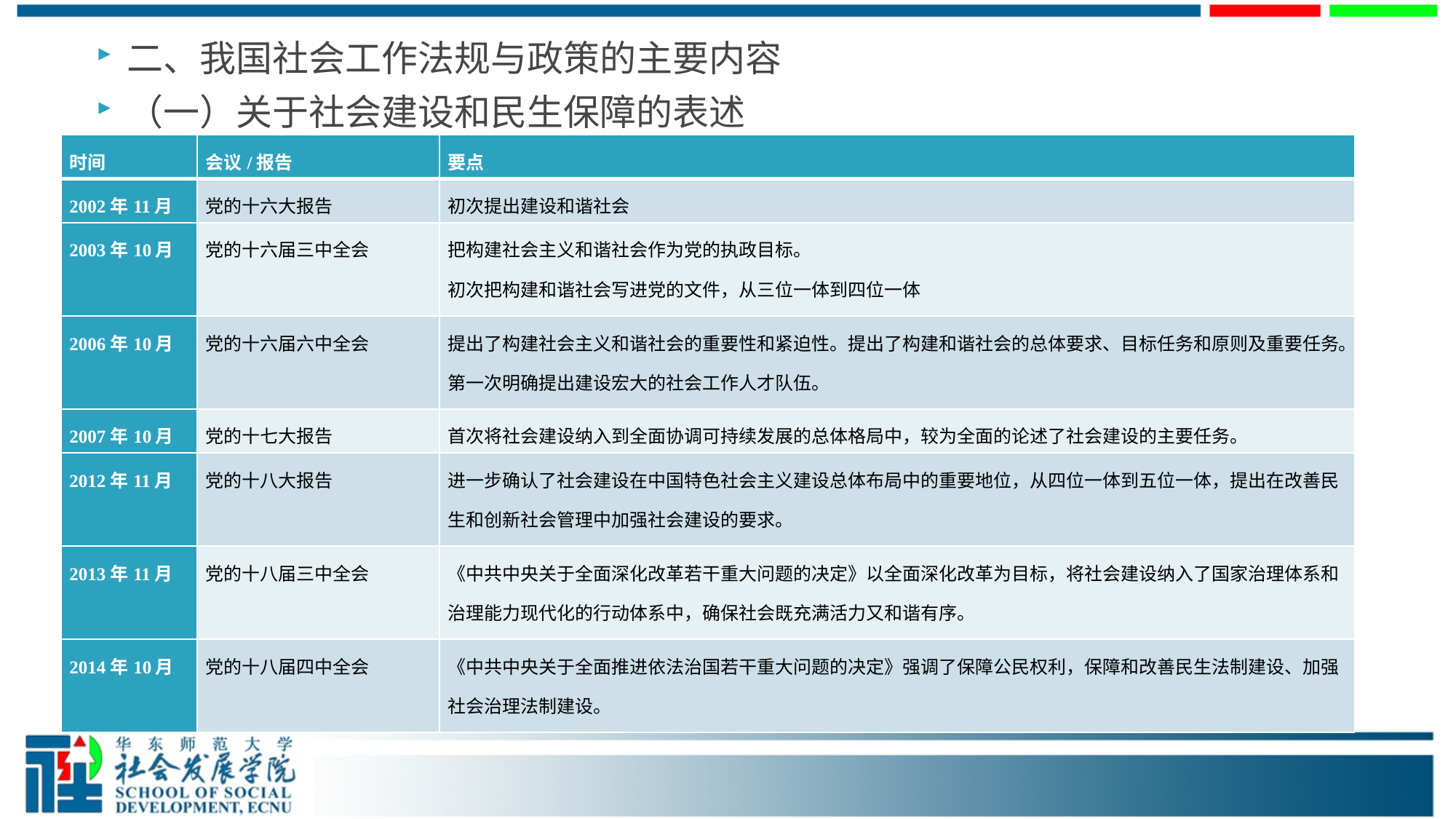

二、我国社会工作法规与政策的主要内容
（一）关于社会建设和民生保障的表述
| 时间 | 会议/报告 | 要点 |
| --- | --- | --- |
| 2002年11月 | 党的十六大报告 | 初次提出建设和谐社会 |
| 2003年10月 | 党的十六届三中全会 | 把构建社会主义和谐社会作为党的执政目标。 初次把构建和谐社会写进党的文件，从三位一体到四位一体 |
| 2006年10月 | 党的十六届六中全会 | 提出了构建社会主义和谐社会的重要性和紧迫性。提出了构建和谐社会的总体要求、目标任务和原则及重要任务。 第一次明确提出建设宏大的社会工作人才队伍。 |
| 2007年10月 | 党的十七大报告 | 首次将社会建设纳入到全面协调可持续发展的总体格局中，较为全面的论述了社会建设的主要任务。 |
| 2012年11月 | 党的十八大报告 | 进一步确认了社会建设在中国特色社会主义建设总体布局中的重要地位，从四位一体到五位一体，提出在改善民生和创新社会管理中加强社会建设的要求。 |
| 2013年11月 | 党的十八届三中全会 | 《中共中央关于全面深化改革若干重大问题的决定》以全面深化改革为目标，将社会建设纳入了国家治理体系和治理能力现代化的行动体系中，确保社会既充满活力又和谐有序。 |
| 2014年10月 | 党的十八届四中全会 | 《中共中央关于全面推进依法治国若干重大问题的决定》强调了保障公民权利，保障和改善民生法制建设、加强社会治理法制建设。 |